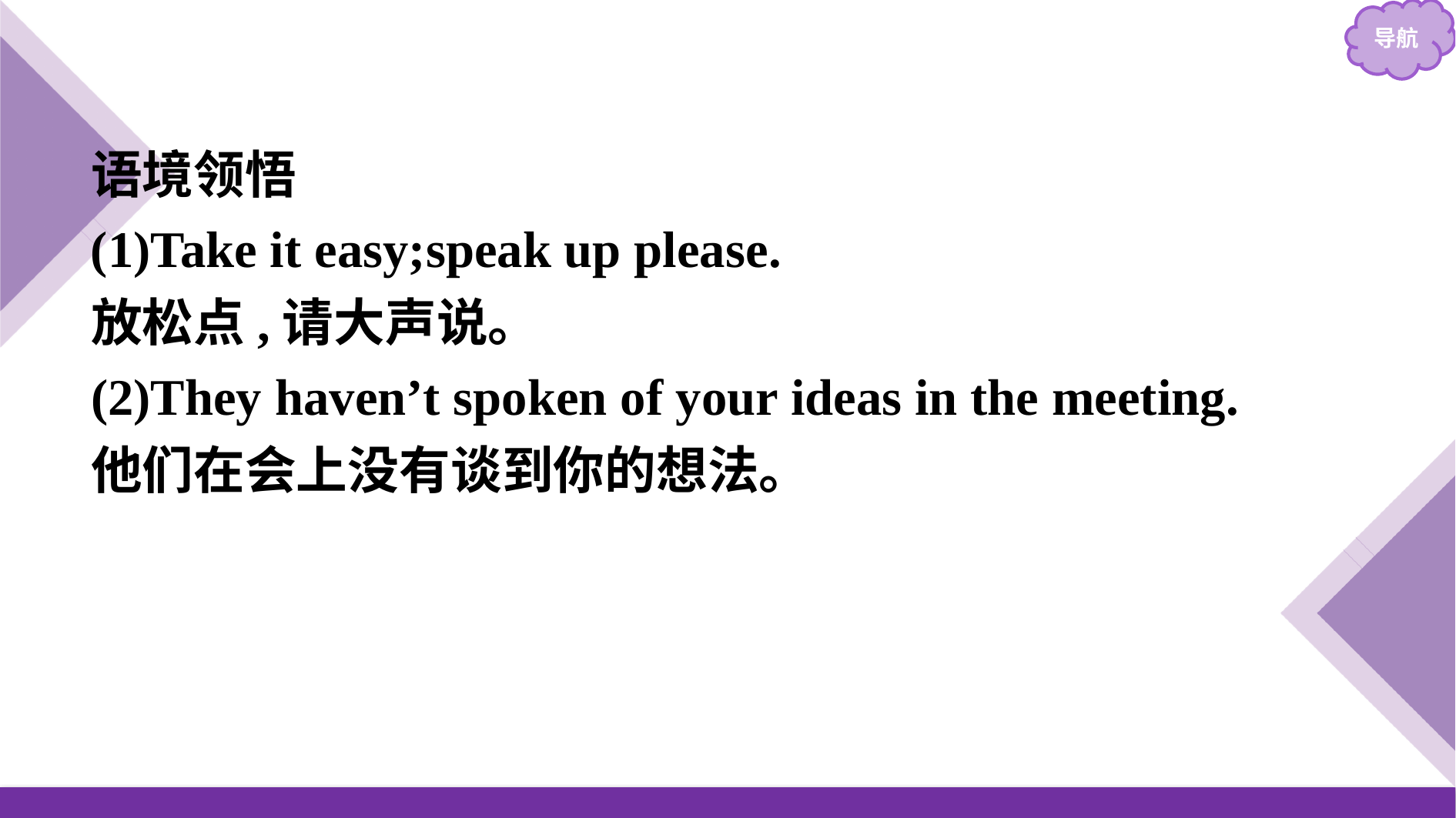

语境领悟
(1)Take it easy;speak up please.
放松点,请大声说。
(2)They haven’t spoken of your ideas in the meeting.
他们在会上没有谈到你的想法。